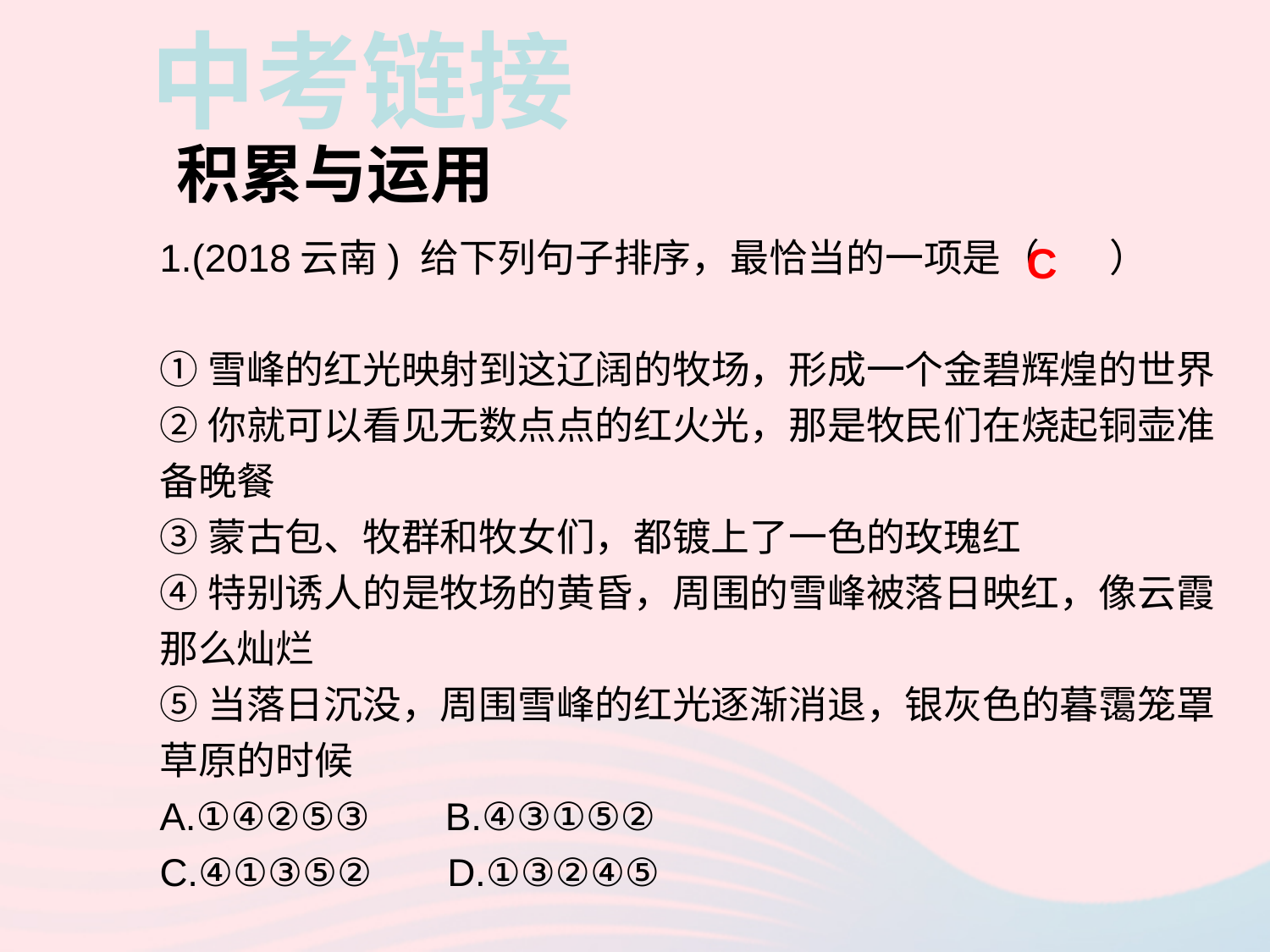

中考链接
积累与运用
1.(2018云南) 给下列句子排序，最恰当的一项是（        ）

①雪峰的红光映射到这辽阔的牧场，形成一个金碧辉煌的世界
②你就可以看见无数点点的红火光，那是牧民们在烧起铜壶准备晚餐
③蒙古包、牧群和牧女们，都镀上了一色的玫瑰红
④特别诱人的是牧场的黄昏，周围的雪峰被落日映红，像云霞那么灿烂
⑤当落日沉没，周围雪峰的红光逐渐消退，银灰色的暮霭笼罩草原的时候
A.①④②⑤③       B.④③①⑤②
C.④①③⑤②       D.①③②④⑤
C